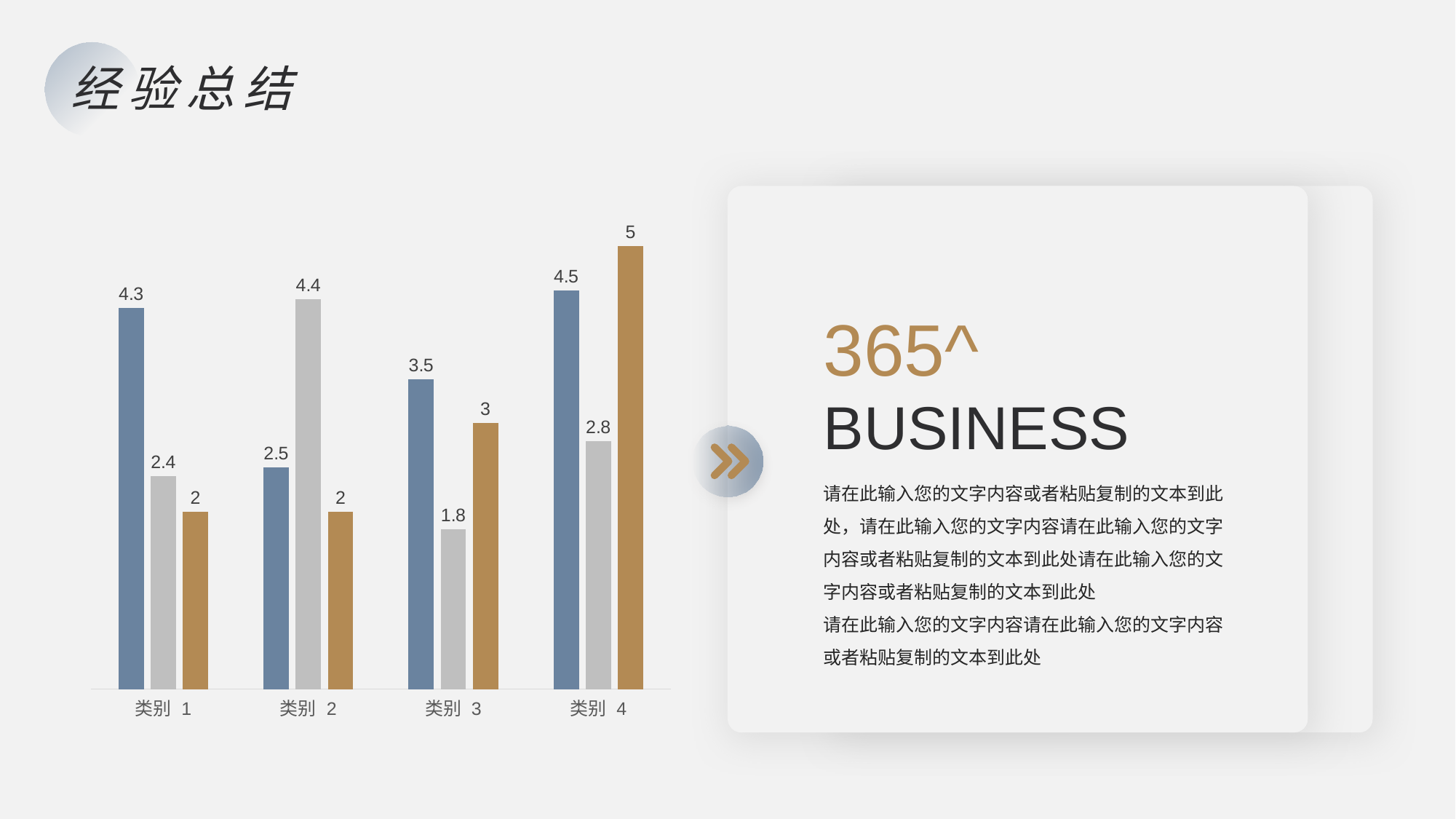

经验总结

### Chart

| Category | 系列 1 | 系列 2 | 系列 3 |
|---|---|---|---|
| 类别 1 | 4.3 | 2.4 | 2.0 |
| 类别 2 | 2.5 | 4.4 | 2.0 |
| 类别 3 | 3.5 | 1.8 | 3.0 |
| 类别 4 | 4.5 | 2.8 | 5.0 |

365^
BUSINESS
请在此输入您的文字内容或者粘贴复制的文本到此处，请在此输入您的文字内容请在此输入您的文字内容或者粘贴复制的文本到此处请在此输入您的文字内容或者粘贴复制的文本到此处
请在此输入您的文字内容请在此输入您的文字内容或者粘贴复制的文本到此处